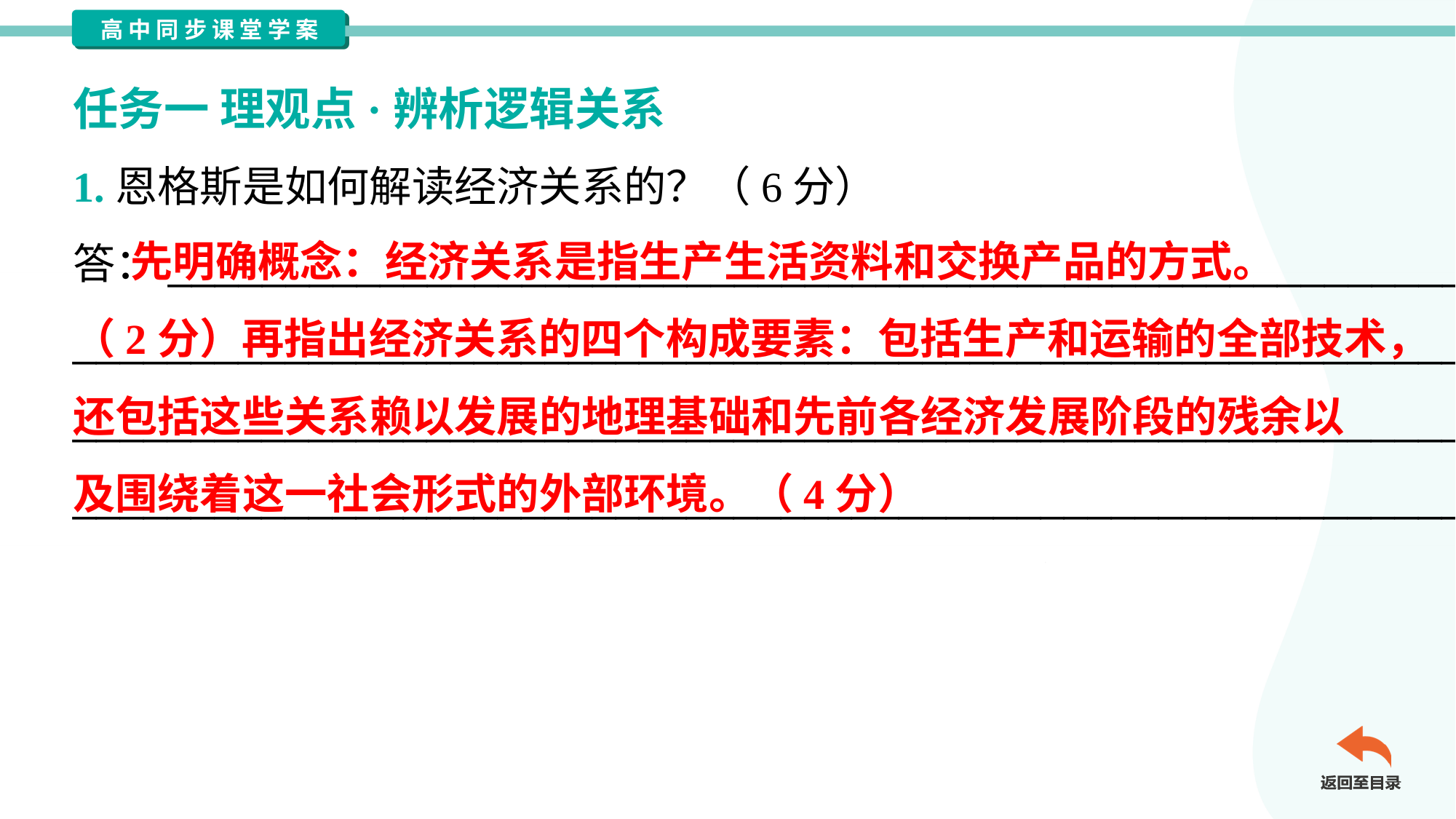

任务一 理观点·辨析逻辑关系
1.恩格斯是如何解读经济关系的？（6分）
答：_________________________________________________________
_____________________________________________________________
_____________________________________________________________
_____________________________________________________________
     先明确概念：经济关系是指生产生活资料和交换产品的方式。
（2分）再指出经济关系的四个构成要素：包括生产和运输的全部技术，
还包括这些关系赖以发展的地理基础和先前各经济发展阶段的残余以
及围绕着这一社会形式的外部环境。（4分）